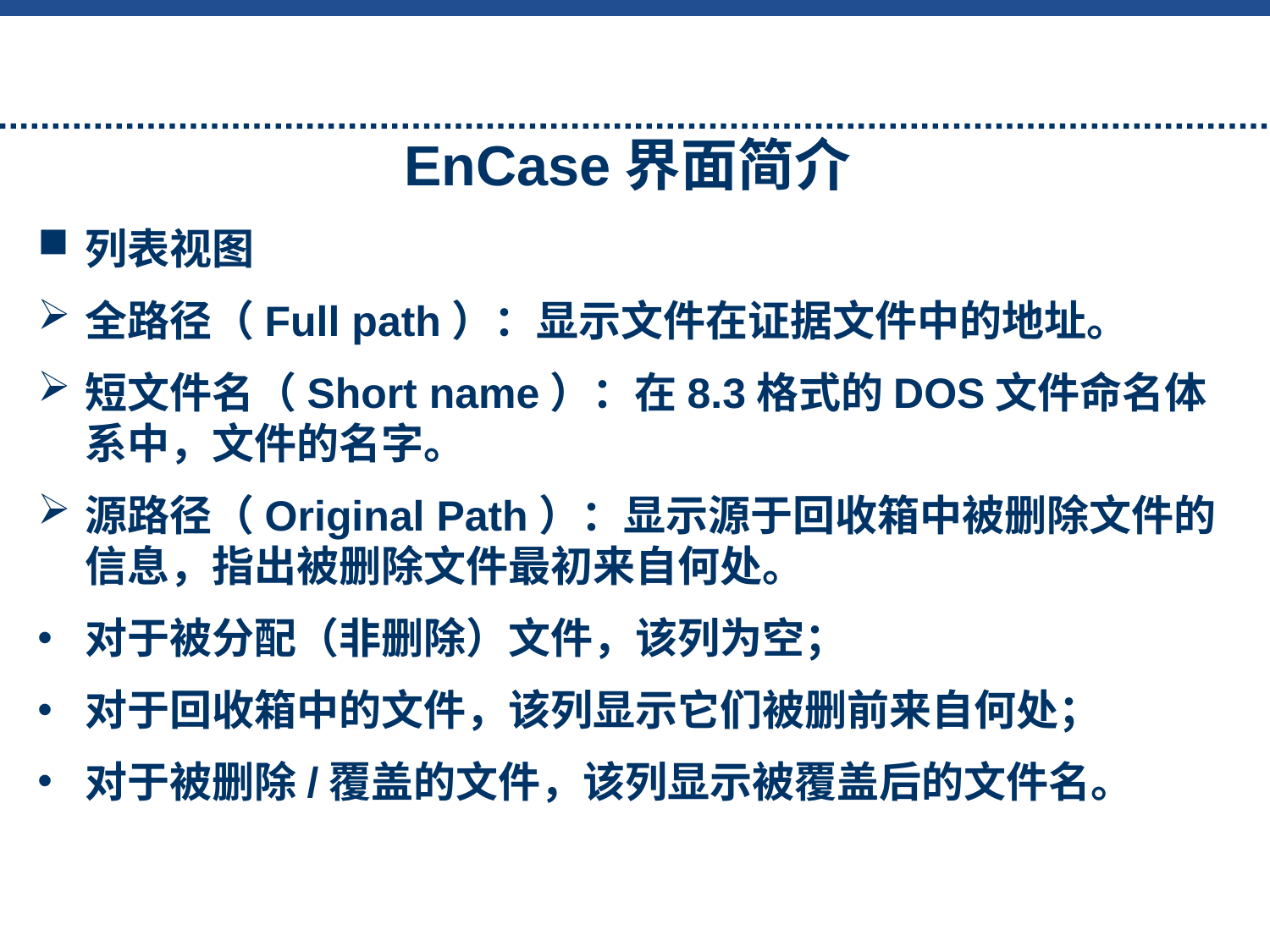

EnCase界面简介
列表视图
全路径（Full path）：显示文件在证据文件中的地址。
短文件名（Short name）：在8.3格式的DOS文件命名体系中，文件的名字。
源路径（Original Path）：显示源于回收箱中被删除文件的信息，指出被删除文件最初来自何处。
对于被分配（非删除）文件，该列为空；
对于回收箱中的文件，该列显示它们被删前来自何处；
对于被删除/覆盖的文件，该列显示被覆盖后的文件名。